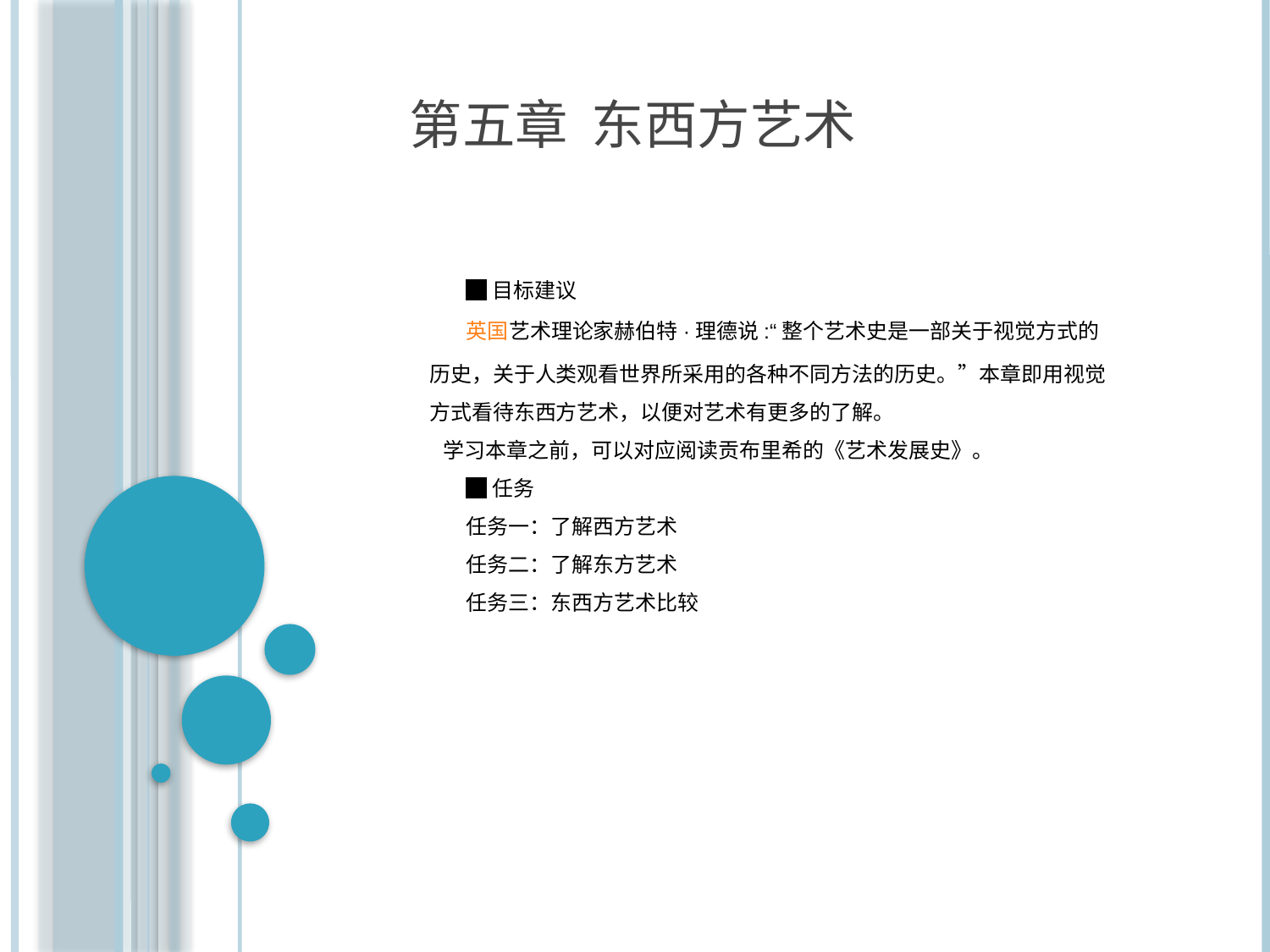

# 第五章  东西方艺术
█目标建议
英国艺术理论家赫伯特·理德说:“整个艺术史是一部关于视觉方式的历史，关于人类观看世界所采用的各种不同方法的历史。”本章即用视觉方式看待东西方艺术，以便对艺术有更多的了解。
   学习本章之前，可以对应阅读贡布里希的《艺术发展史》。
█任务
任务一：了解西方艺术
任务二：了解东方艺术
任务三：东西方艺术比较